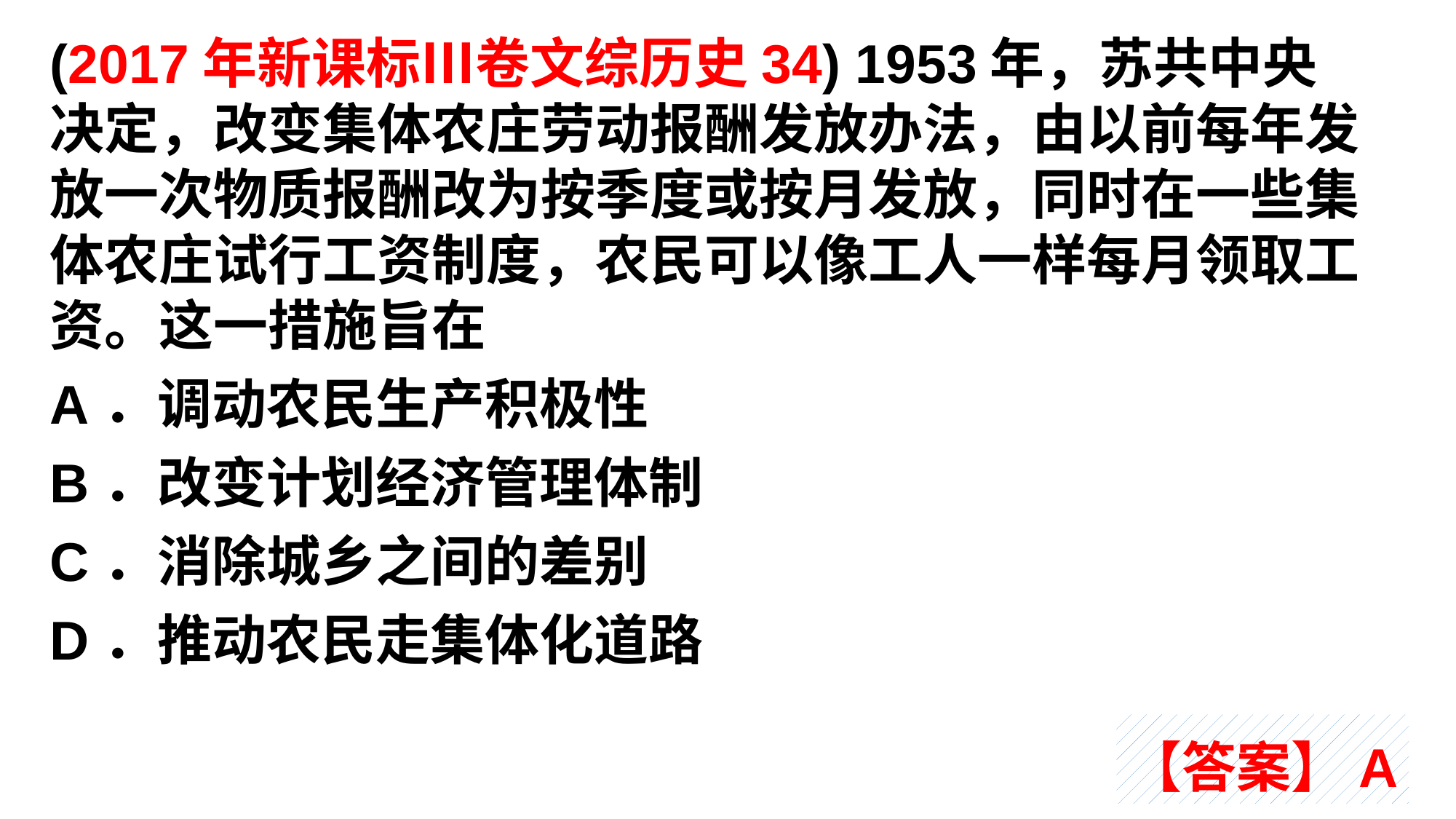

(2017年新课标Ⅲ卷文综历史34) 1953年，苏共中央决定，改变集体农庄劳动报酬发放办法，由以前每年发放一次物质报酬改为按季度或按月发放，同时在一些集体农庄试行工资制度，农民可以像工人一样每月领取工资。这一措施旨在A．调动农民生产积极性
B．改变计划经济管理体制C．消除城乡之间的差别
D．推动农民走集体化道路
【答案】A